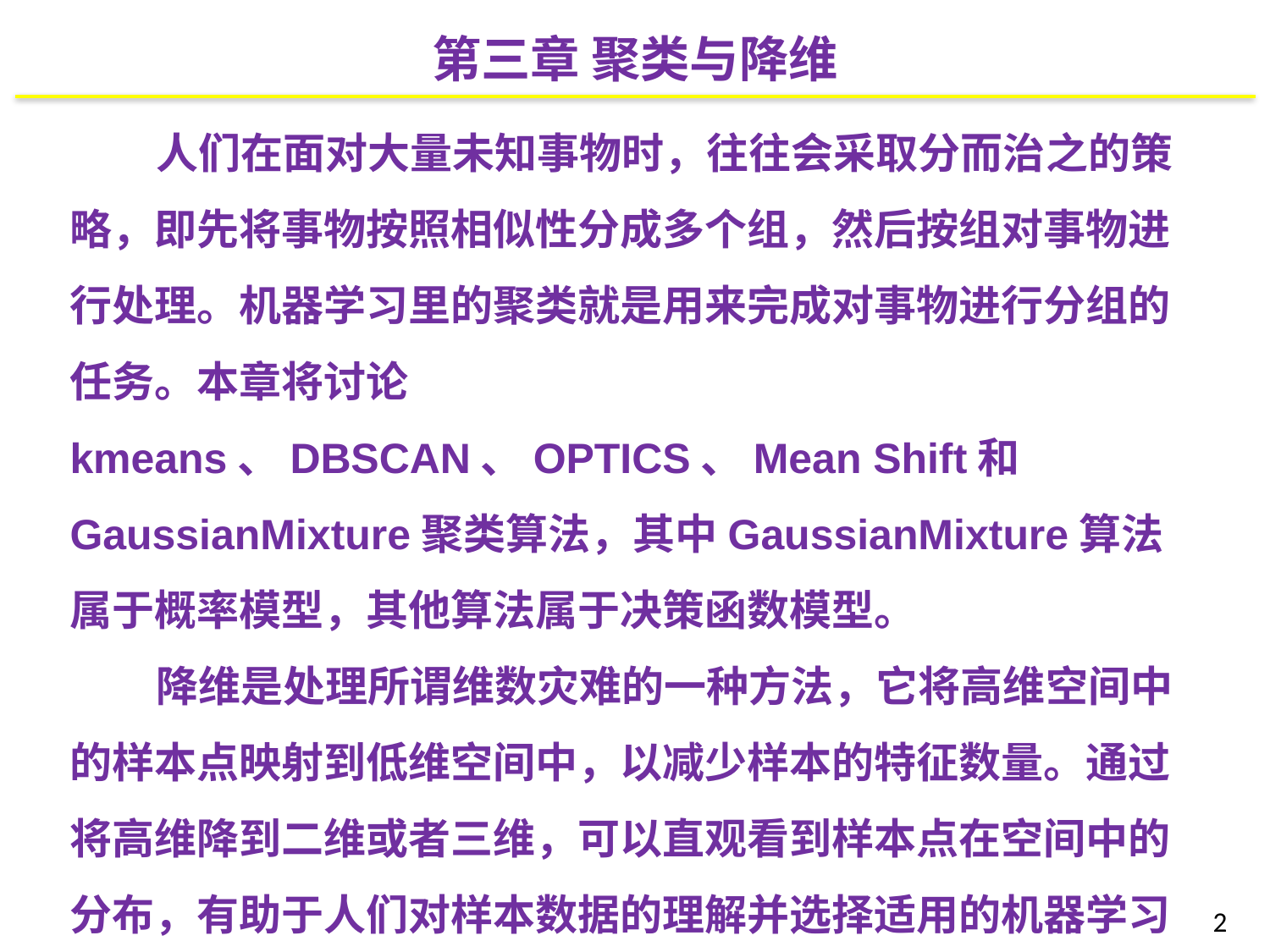

第三章 聚类与降维
        人们在面对大量未知事物时，往往会采取分而治之的策略，即先将事物按照相似性分成多个组，然后按组对事物进行处理。机器学习里的聚类就是用来完成对事物进行分组的任务。本章将讨论kmeans、DBSCAN、OPTICS、Mean Shift和GaussianMixture聚类算法，其中GaussianMixture算法属于概率模型，其他算法属于决策函数模型。
        降维是处理所谓维数灾难的一种方法，它将高维空间中的样本点映射到低维空间中，以减少样本的特征数量。通过将高维降到二维或者三维，可以直观看到样本点在空间中的分布，有助于人们对样本数据的理解并选择适用的机器学习算法。本章将讨论PCA降维算法。
2